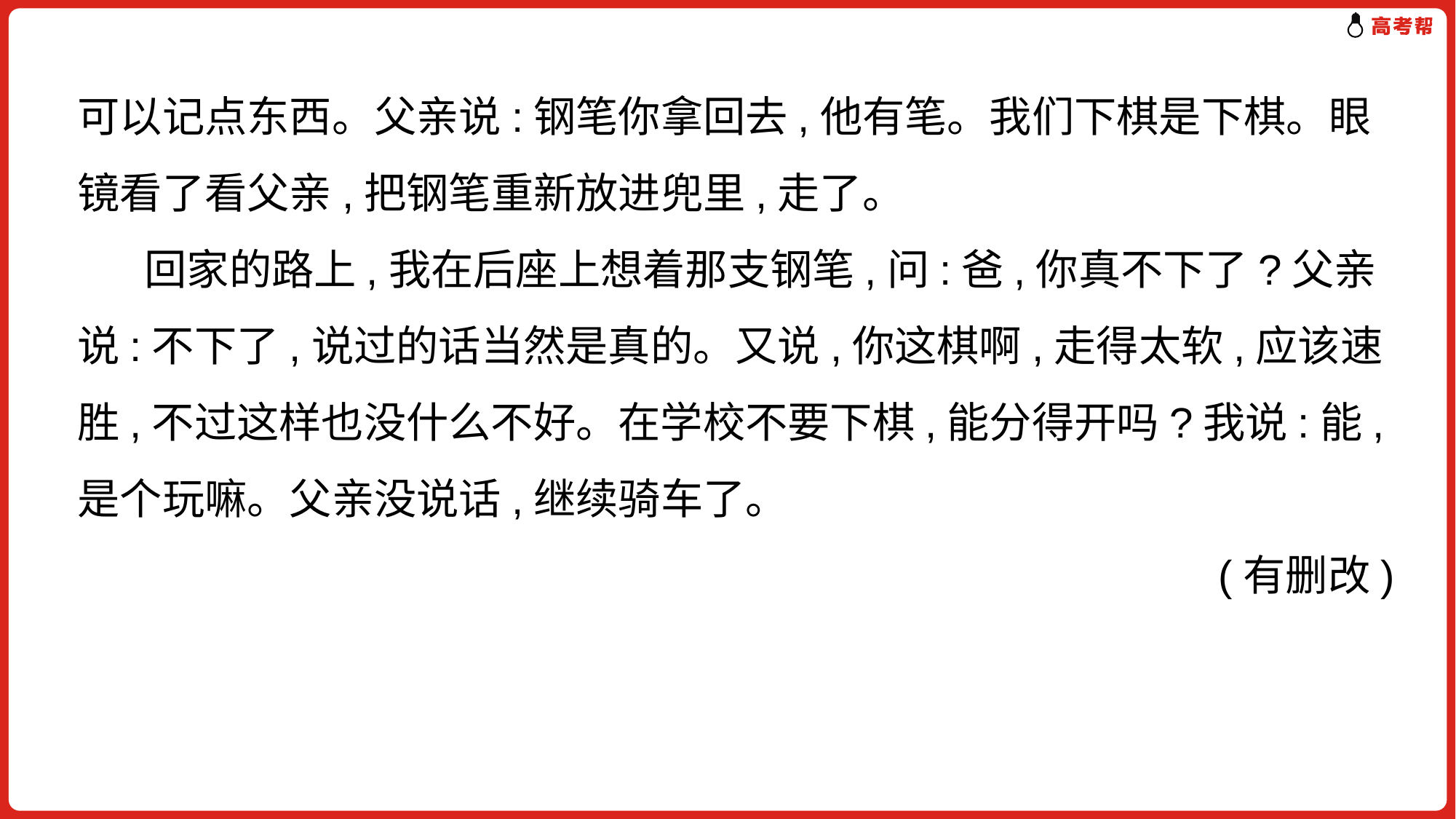

可以记点东西。父亲说:钢笔你拿回去,他有笔。我们下棋是下棋。眼镜看了看父亲,把钢笔重新放进兜里,走了。
      回家的路上,我在后座上想着那支钢笔,问:爸,你真不下了?父亲说:不下了,说过的话当然是真的。又说,你这棋啊,走得太软,应该速胜,不过这样也没什么不好。在学校不要下棋,能分得开吗?我说:能,是个玩嘛。父亲没说话,继续骑车了。
(有删改)